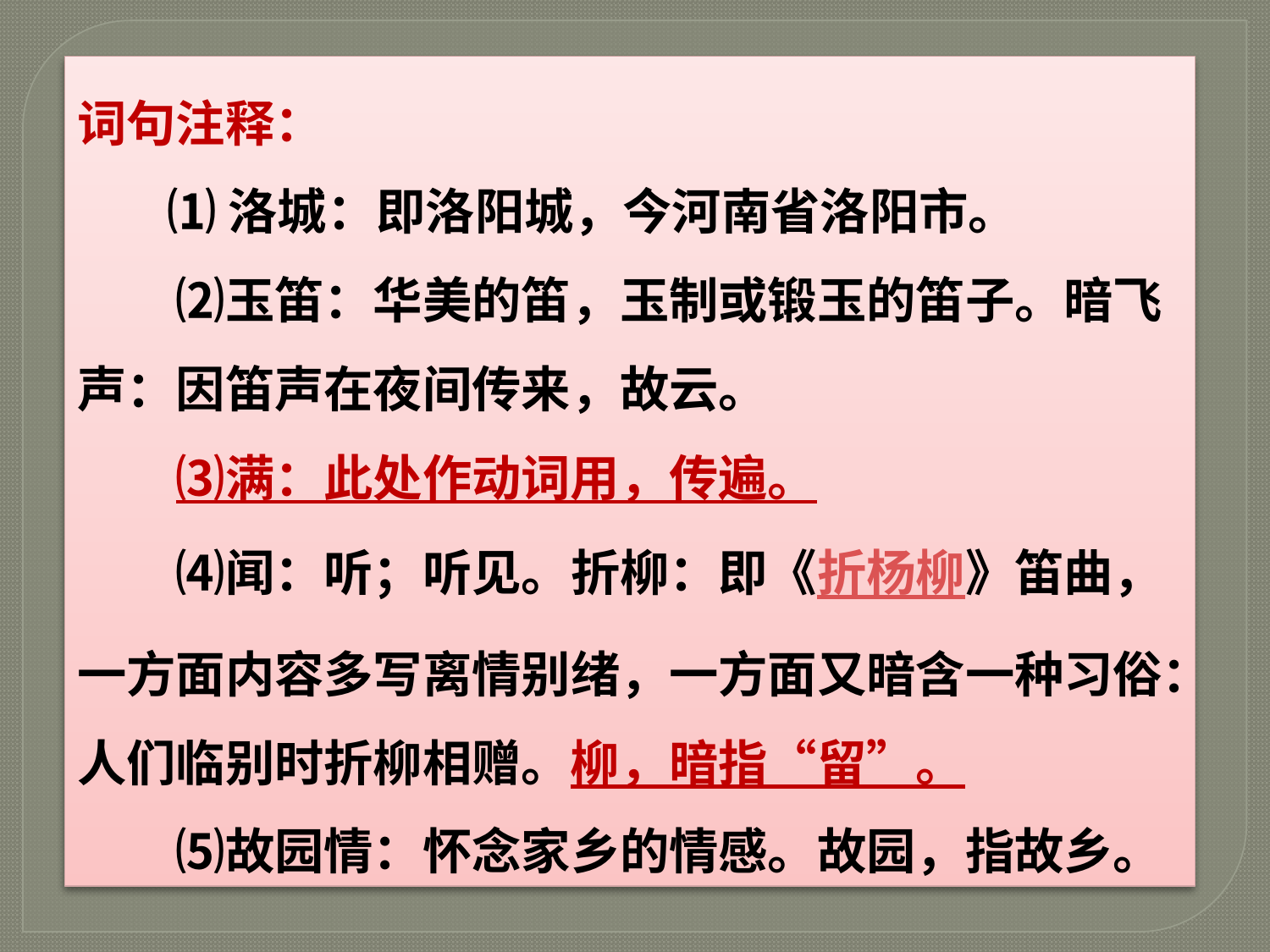

词句注释：
        ⑴洛城：即洛阳城，今河南省洛阳市。
　　⑵玉笛：华美的笛，玉制或锻玉的笛子。暗飞声：因笛声在夜间传来，故云。
　　⑶满：此处作动词用，传遍。
　　⑷闻：听；听见。折柳：即《折杨柳》笛曲，一方面内容多写离情别绪，一方面又暗含一种习俗：人们临别时折柳相赠。柳，暗指“留”。
　　⑸故园情：怀念家乡的情感。故园，指故乡。